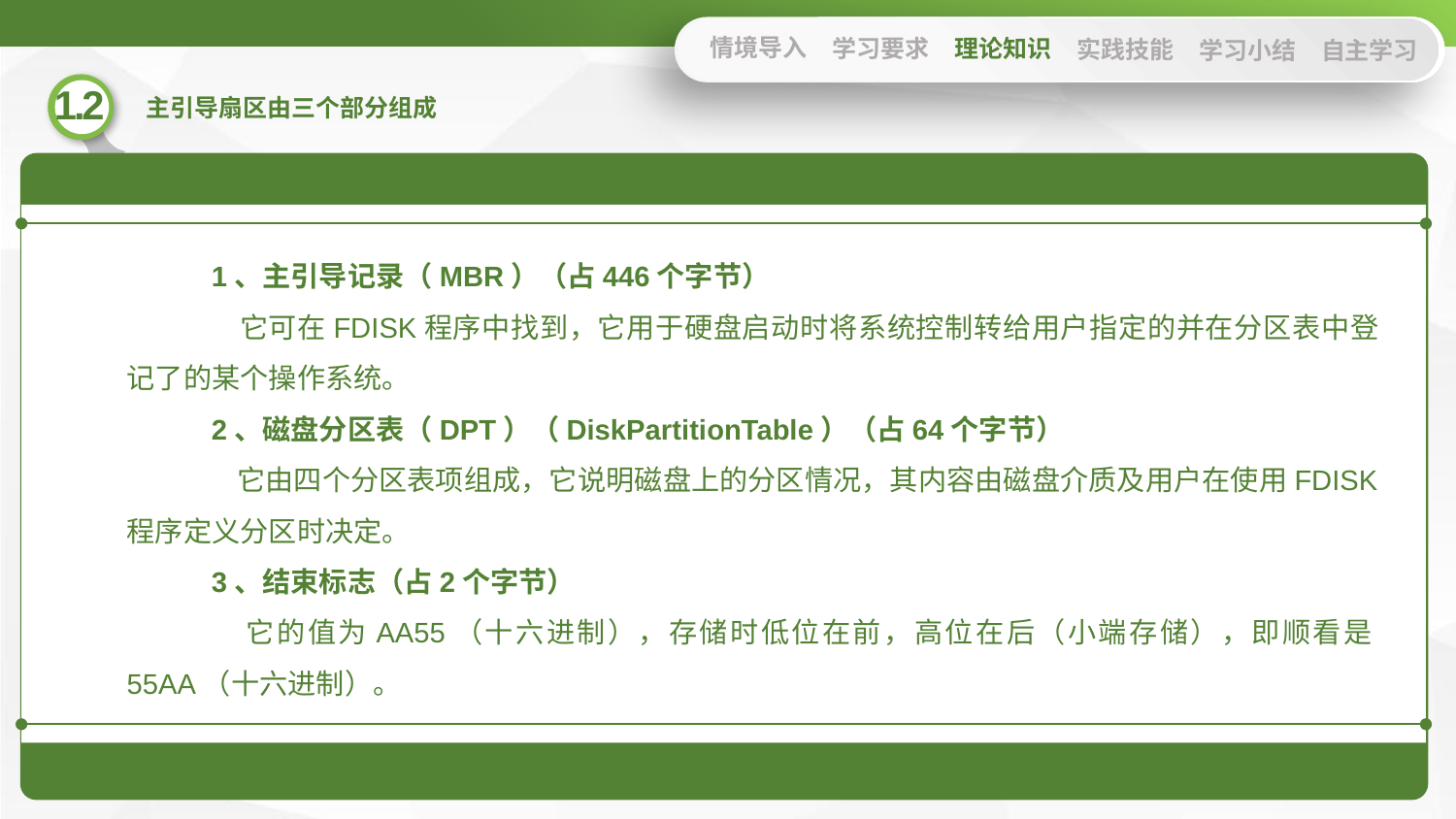

情境导入
学习要求
理论知识
实践技能
学习小结
自主学习

1、主引导记录（MBR）（占446个字节）
   它可在FDISK程序中找到，它用于硬盘启动时将系统控制转给用户指定的并在分区表中登记了的某个操作系统。
2、磁盘分区表（DPT）（DiskPartitionTable）（占64个字节）
   它由四个分区表项组成，它说明磁盘上的分区情况，其内容由磁盘介质及用户在使用FDISK程序定义分区时决定。
3、结束标志（占2个字节）
   它的值为AA55（十六进制），存储时低位在前，高位在后（小端存储），即顺看是55AA（十六进制）。